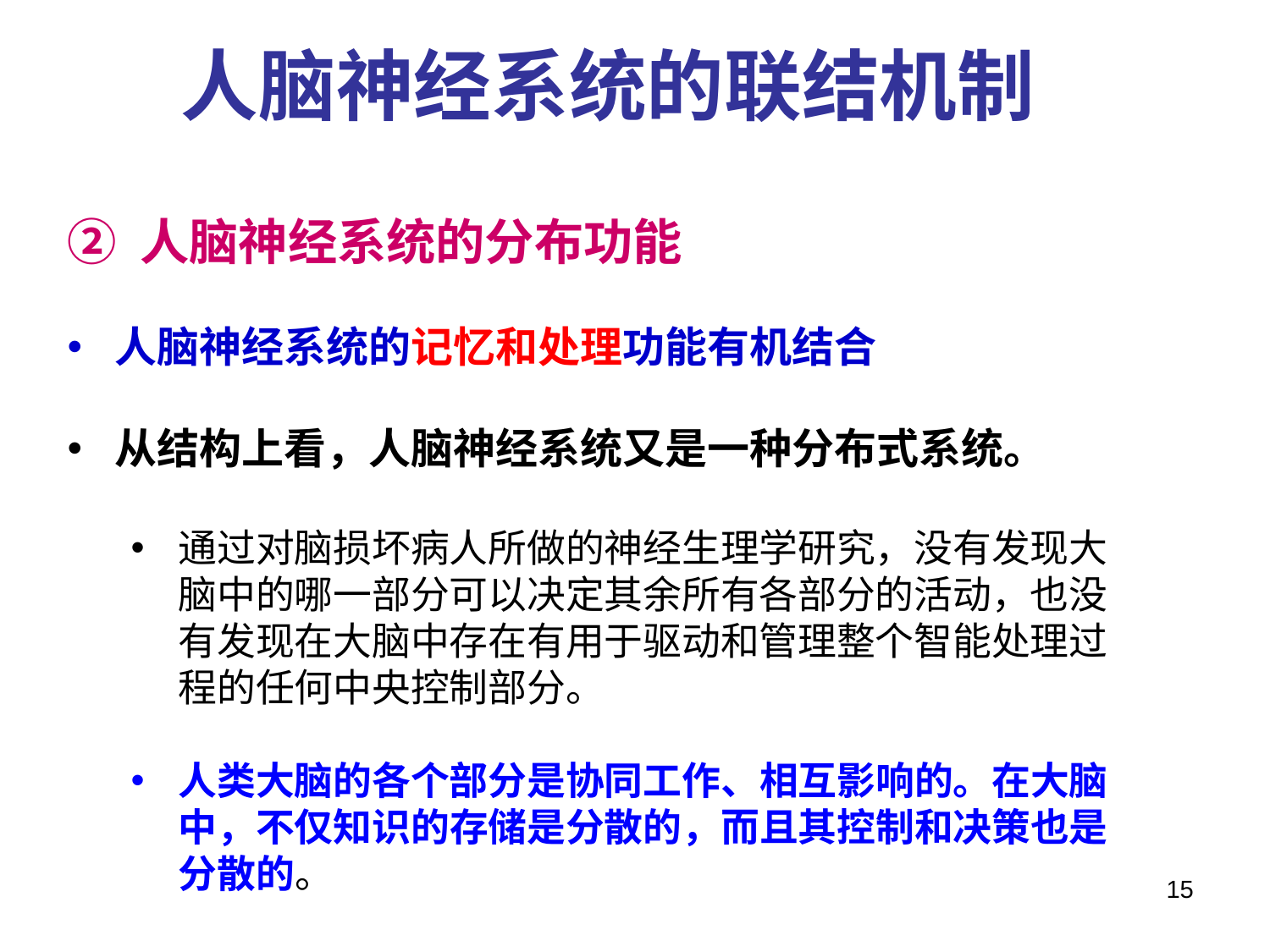

人脑神经系统的联结机制
② 人脑神经系统的分布功能

人脑神经系统的记忆和处理功能有机结合

从结构上看，人脑神经系统又是一种分布式系统。

通过对脑损坏病人所做的神经生理学研究，没有发现大脑中的哪一部分可以决定其余所有各部分的活动，也没有发现在大脑中存在有用于驱动和管理整个智能处理过程的任何中央控制部分。

人类大脑的各个部分是协同工作、相互影响的。在大脑中，不仅知识的存储是分散的，而且其控制和决策也是分散的。

15